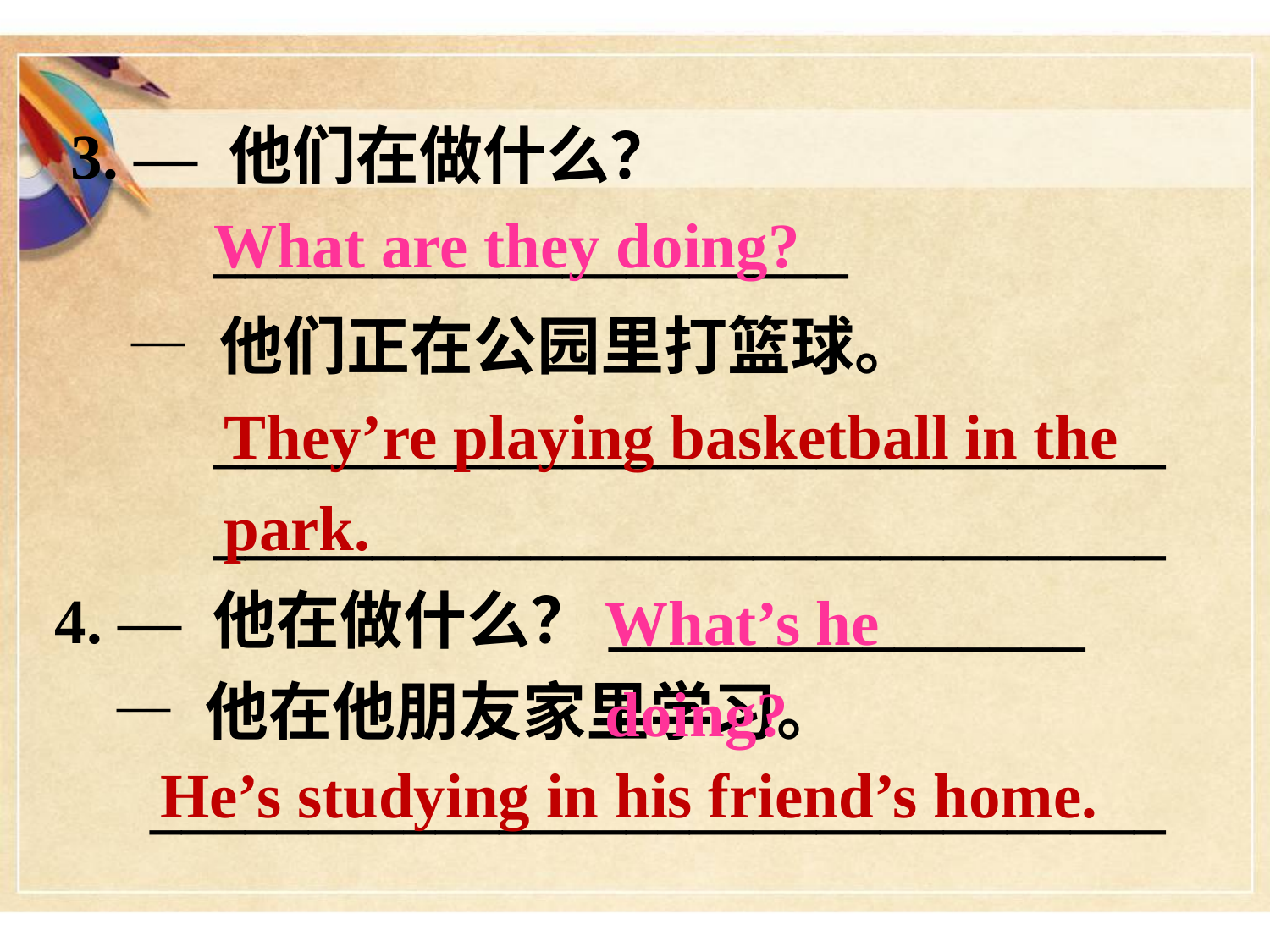

3. — 他们在做什么？
          ____________________
What are they doing?
     — 他们正在公园里打篮球。
          ______________________________
          ______________________________
4. — 他在做什么？_______________
    — 他在他朋友家里学习。
      ________________________________
They’re playing basketball in the park.
What’s he doing?
He’s studying in his friend’s home.